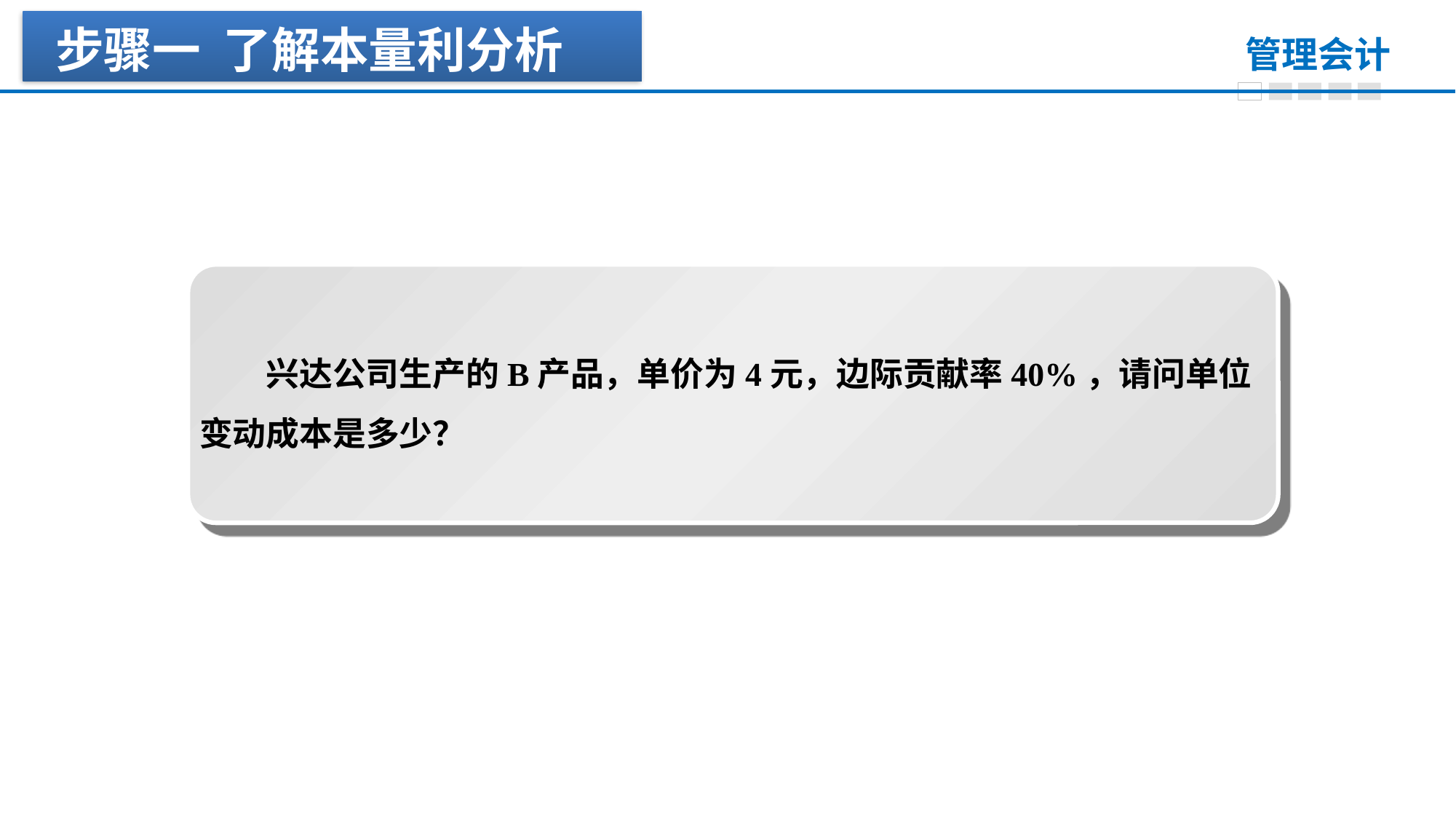

步骤一  了解本量利分析

　　兴达公司生产的B产品，单价为4元，边际贡献率40%，请问单位变动成本是多少？